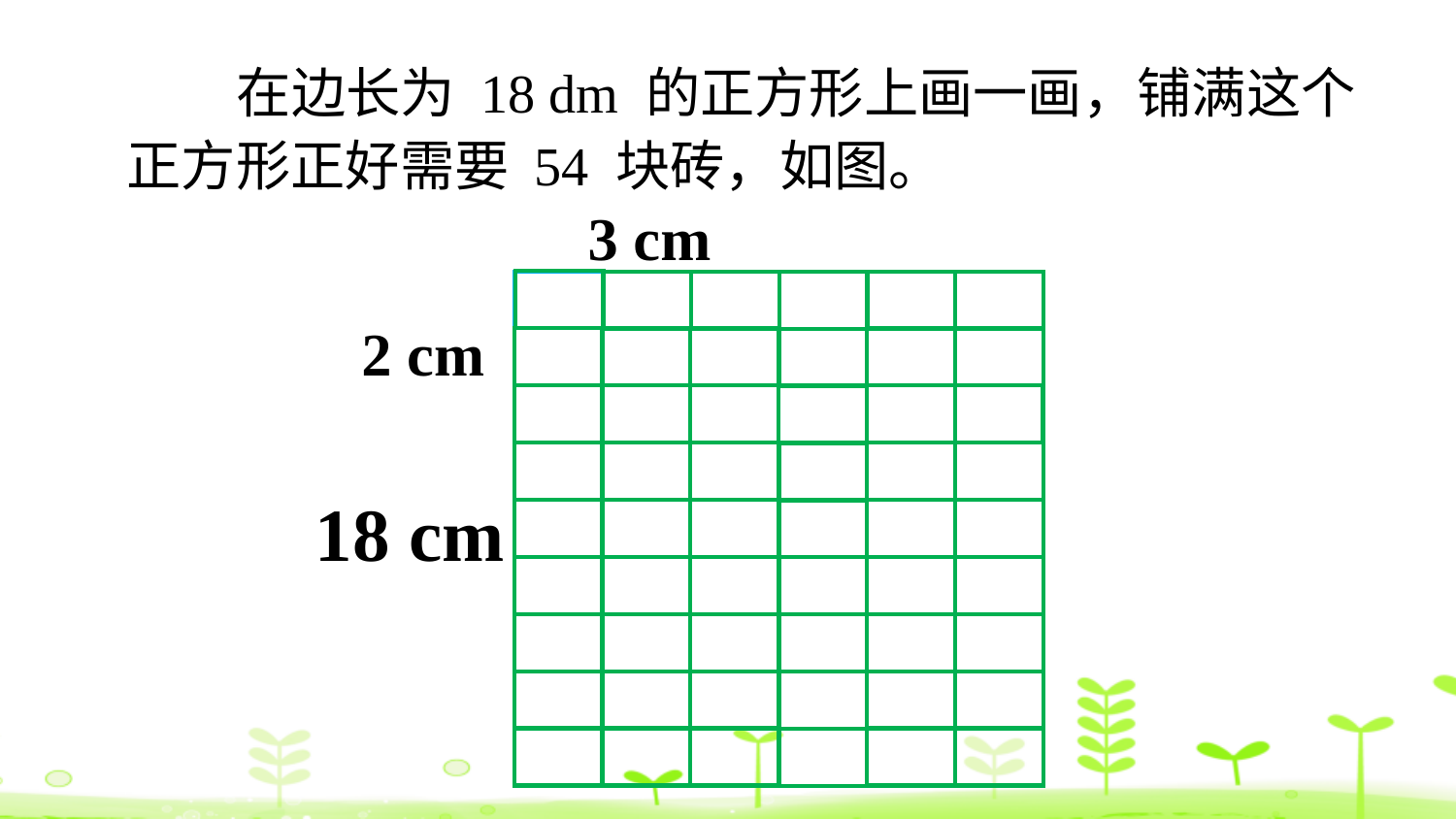

在边长为 18 dm 的正方形上画一画，铺满这个正方形正好需要 54 块砖，如图。
3 cm

2 cm

18 cm